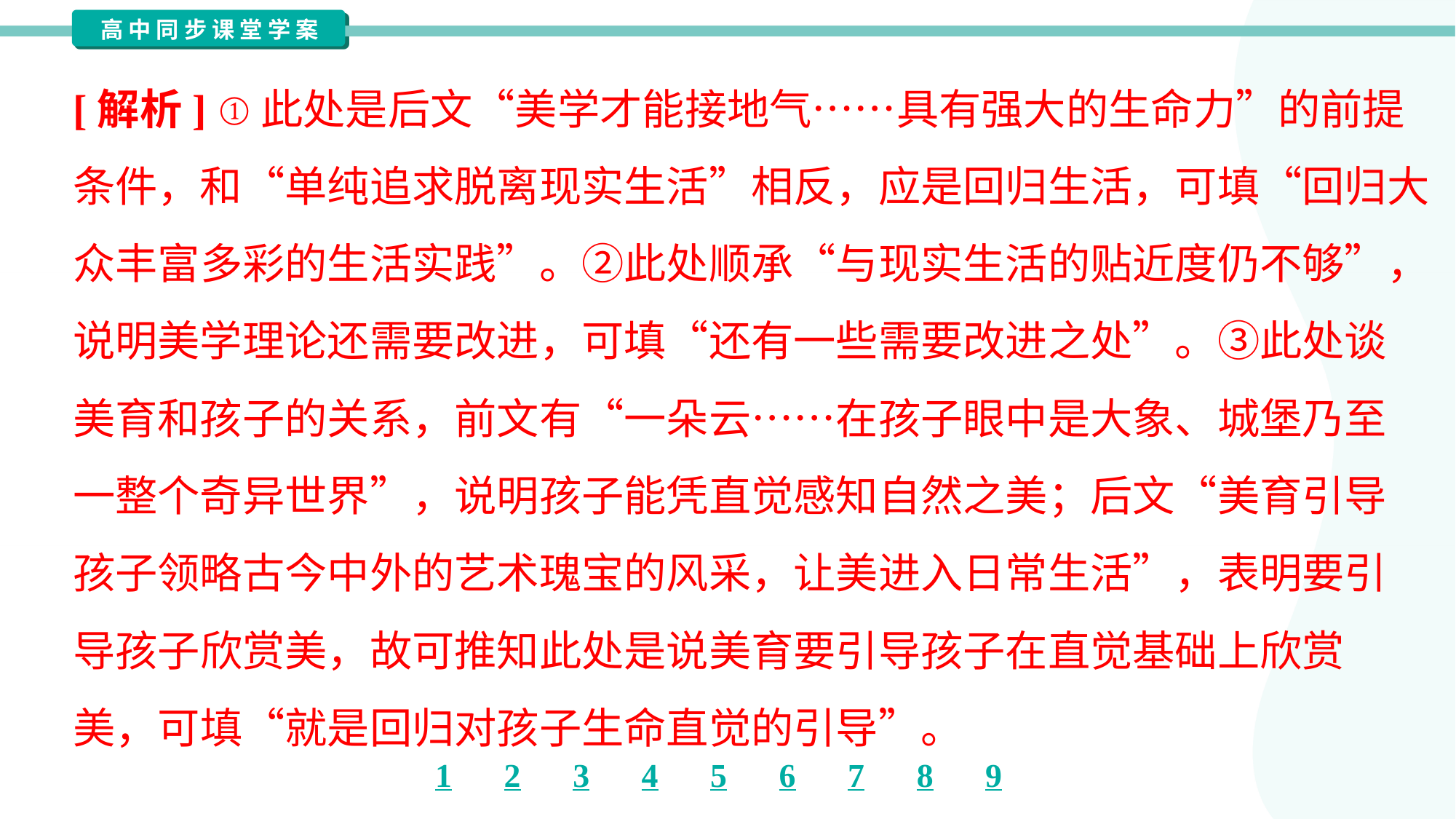

[解析] ①此处是后文“美学才能接地气……具有强大的生命力”的前提
条件，和“单纯追求脱离现实生活”相反，应是回归生活，可填“回归大
众丰富多彩的生活实践”。②此处顺承“与现实生活的贴近度仍不够”，
说明美学理论还需要改进，可填“还有一些需要改进之处”。③此处谈
美育和孩子的关系，前文有“一朵云……在孩子眼中是大象、城堡乃至
一整个奇异世界”，说明孩子能凭直觉感知自然之美；后文“美育引导
孩子领略古今中外的艺术瑰宝的风采，让美进入日常生活”，表明要引
导孩子欣赏美，故可推知此处是说美育要引导孩子在直觉基础上欣赏
美，可填“就是回归对孩子生命直觉的引导”。